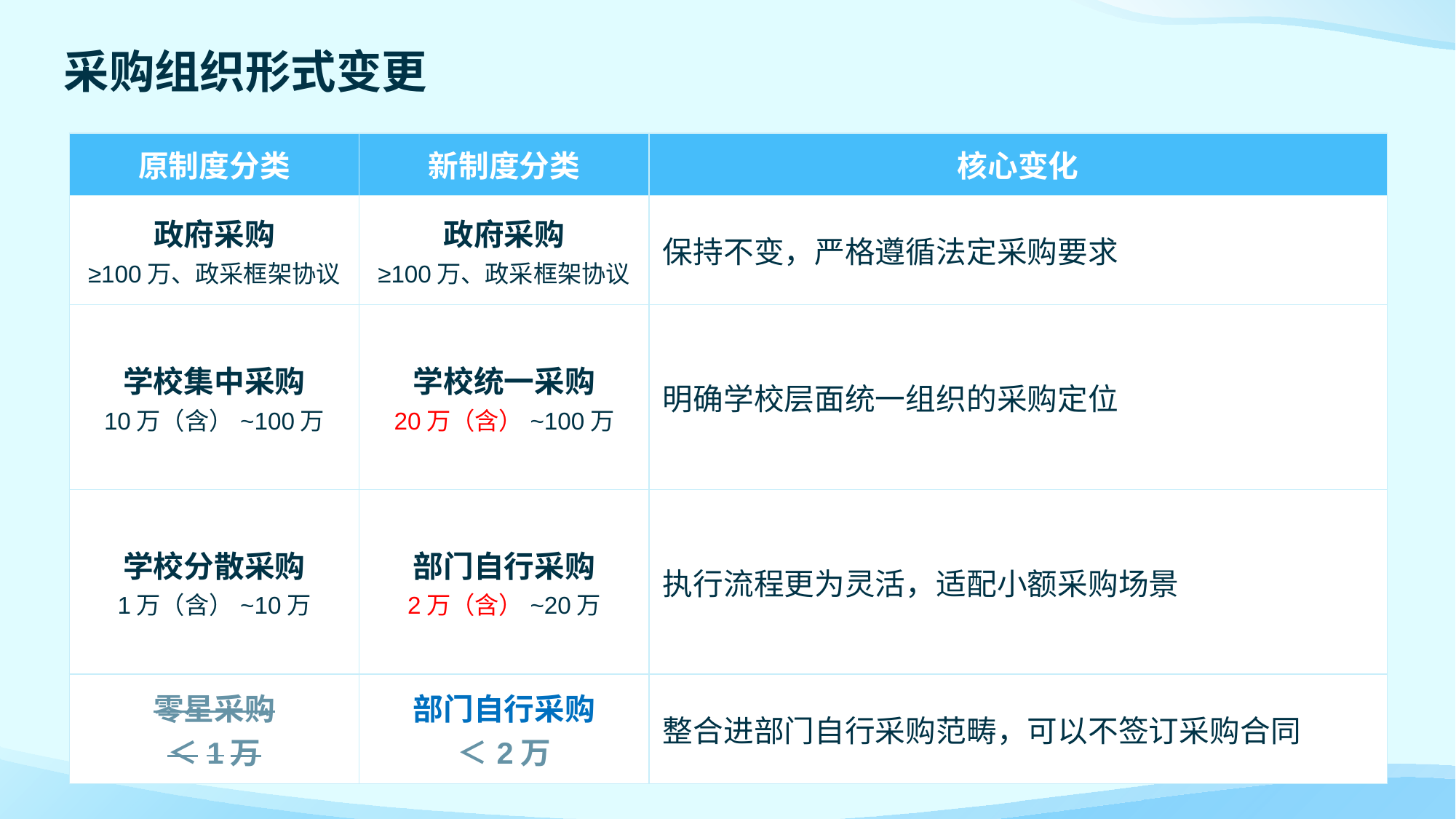

采购组织形式变更
| 原制度分类 | 新制度分类 | 核心变化 |
| --- | --- | --- |
| 政府采购 ≥100万、政采框架协议 | 政府采购 ≥100万、政采框架协议 | 保持不变，严格遵循法定采购要求 |
| 学校集中采购 10万（含）~100万 | 学校统一采购 20万（含）~100万 | 明确学校层面统一组织的采购定位 |
| 学校分散采购 1万（含）~10万 | 部门自行采购 2万（含）~20万 | 执行流程更为灵活，适配小额采购场景 |
| 零星采购 ＜1万 | 部门自行采购 ＜2万 | 整合进部门自行采购范畴，可以不签订采购合同 |